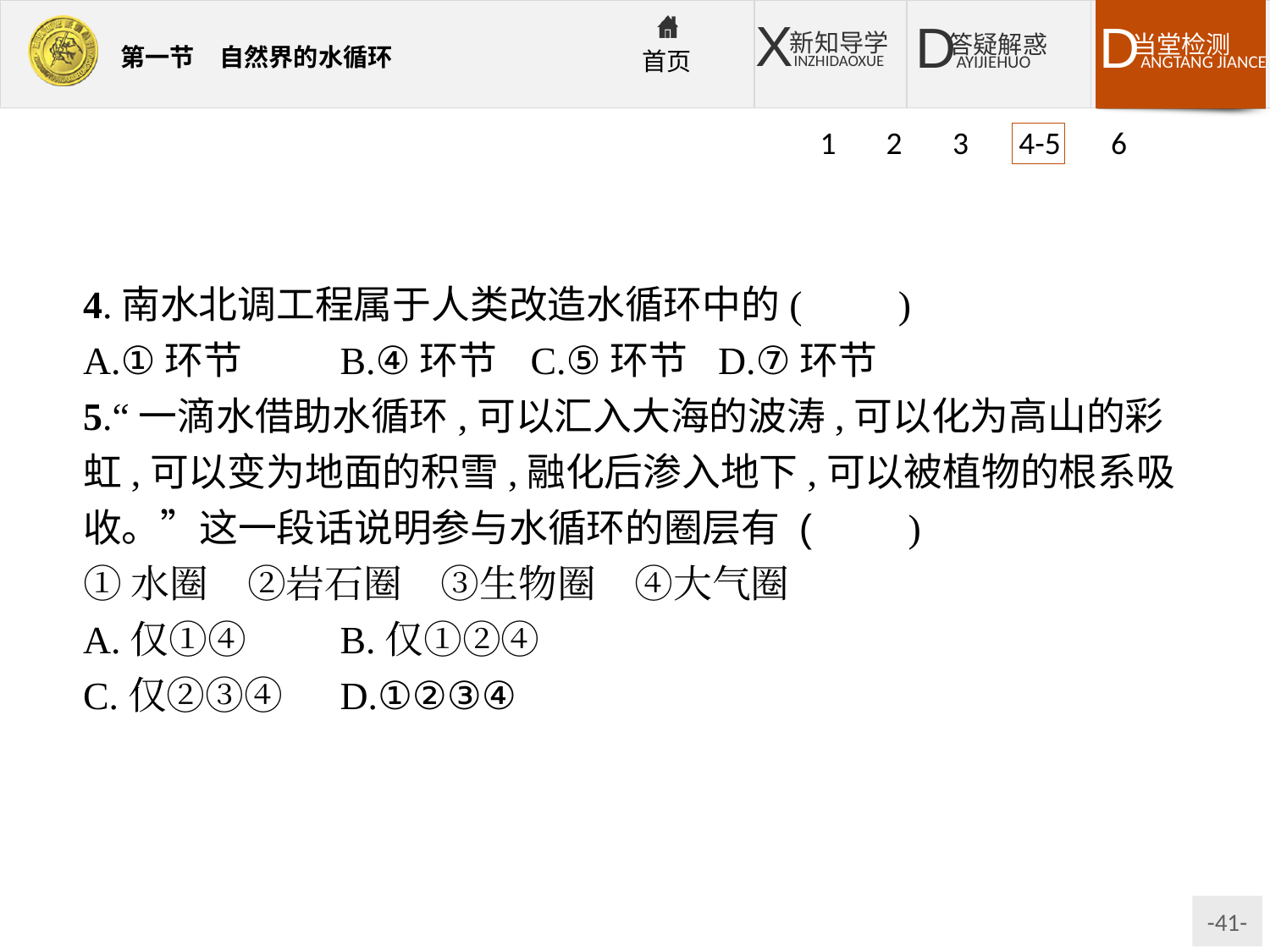

1       2       3       4-5       6

4.南水北调工程属于人类改造水循环中的(　　)
A.①环节	B.④环节	C.⑤环节	D.⑦环节
5.“一滴水借助水循环,可以汇入大海的波涛,可以化为高山的彩虹,可以变为地面的积雪,融化后渗入地下,可以被植物的根系吸收。”这一段话说明参与水循环的圈层有 (　　)
①水圈　②岩石圈　③生物圈　④大气圈
A.仅①④	B.仅①②④
C.仅②③④	D.①②③④